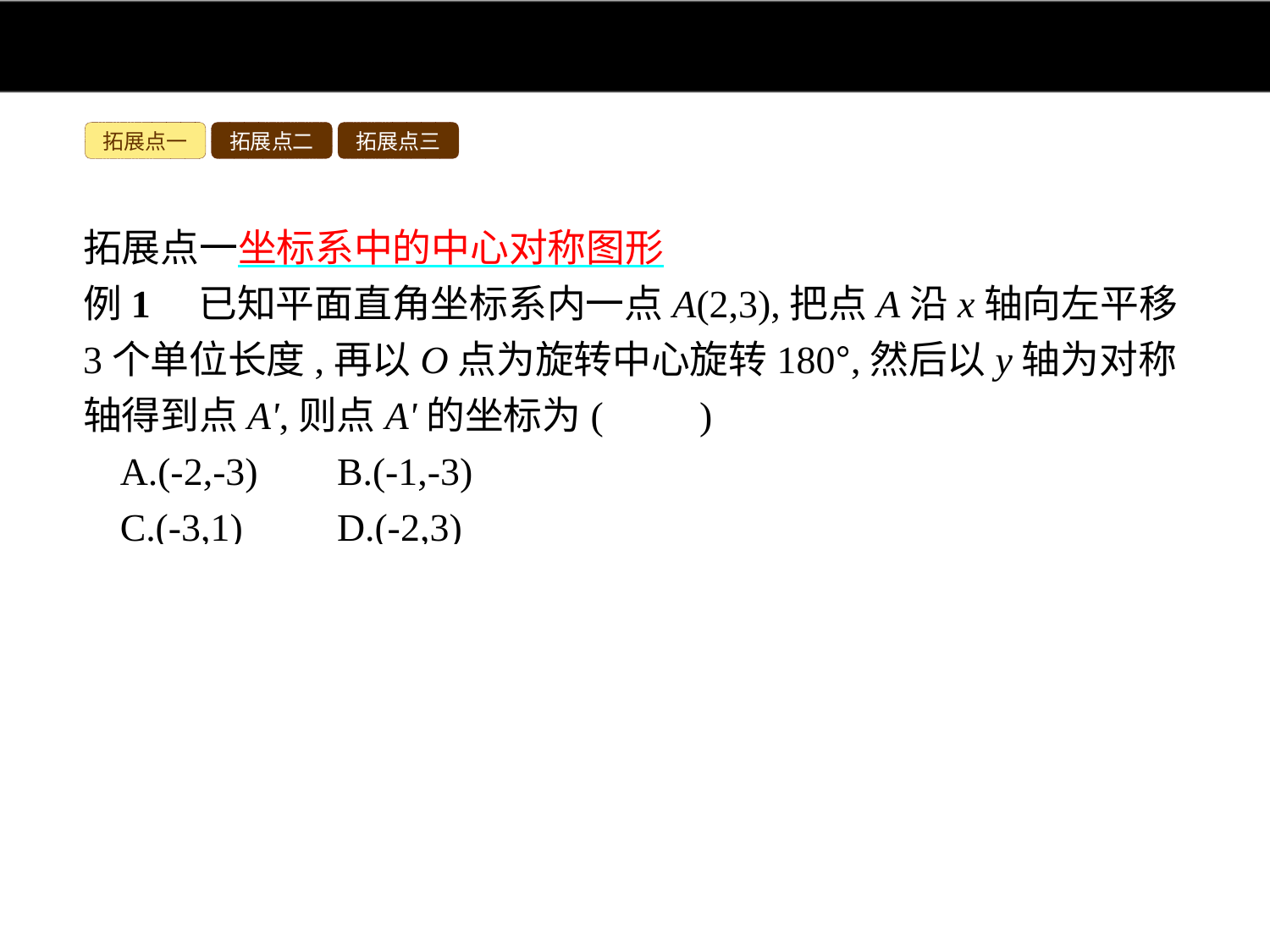

拓展点一
拓展点二
拓展点三
拓展点一坐标系中的中心对称图形
例1　已知平面直角坐标系内一点A(2,3),把点A沿x轴向左平移3个单位长度,再以O点为旋转中心旋转180°,然后以y轴为对称轴得到点A',则点A'的坐标为(　　)
A.(-2,-3)	B.(-1,-3)
C.(-3,1)	D.(-2,3)
解析:点A沿x轴向左平移3个单位长度后坐标是(-1,3),再以O点为旋转中心旋转180°对应点的坐标是(1,-3),(1,-3)关于y轴对称的点的坐标是(-1,-3).
答案:B